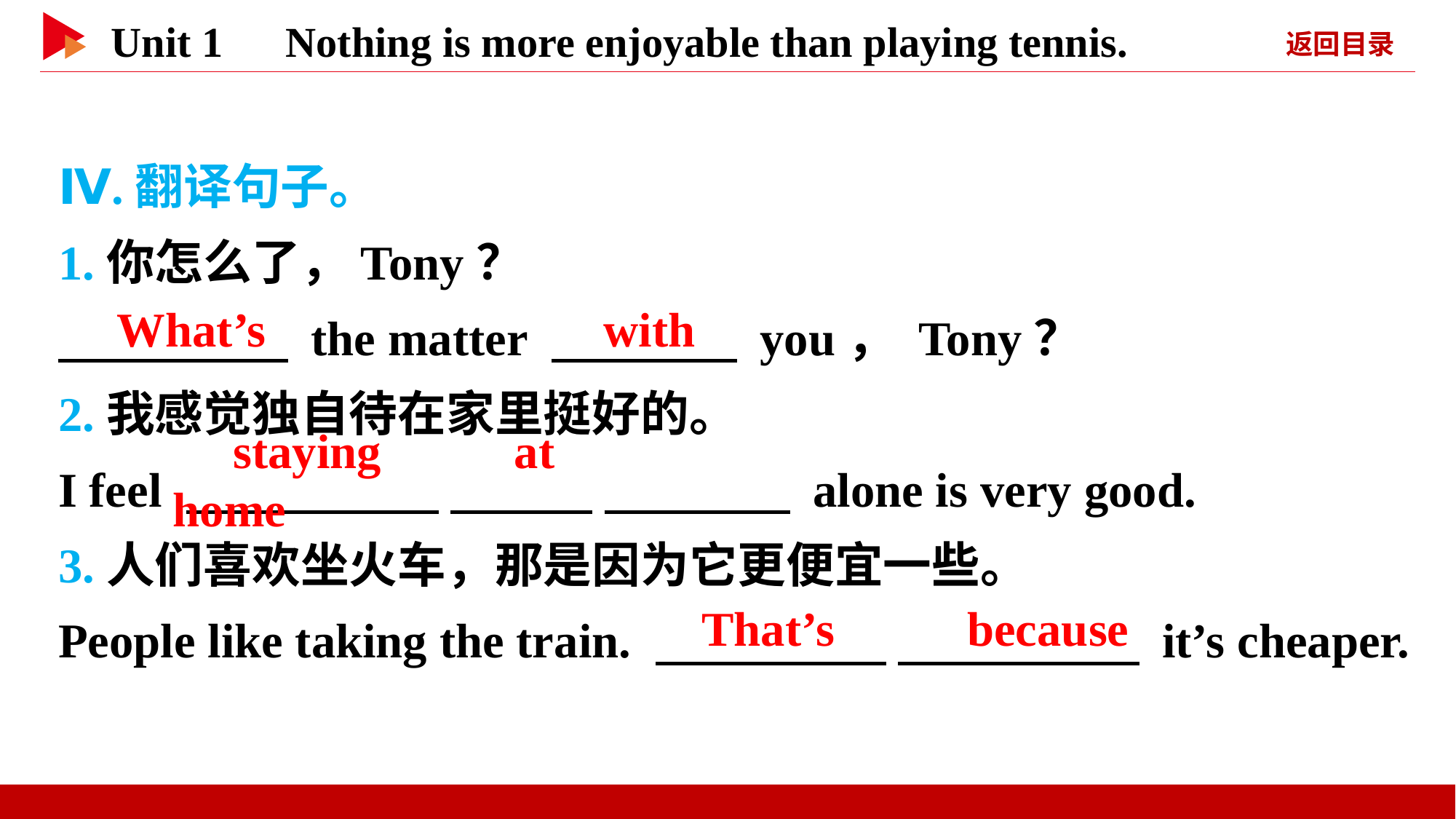

Ⅳ.翻译句子。
1.你怎么了，Tony？
　            　 the matter 　        　 you， Tony？
2.我感觉独自待在家里挺好的。
I feel 　              　 　    　 　        　 alone is very good.
3.人们喜欢坐火车，那是因为它更便宜一些。
People like taking the train. 　            　 　             　 it’s cheaper.
　What’s
　with
　staying　 　at　 　home
　That’s　 　because